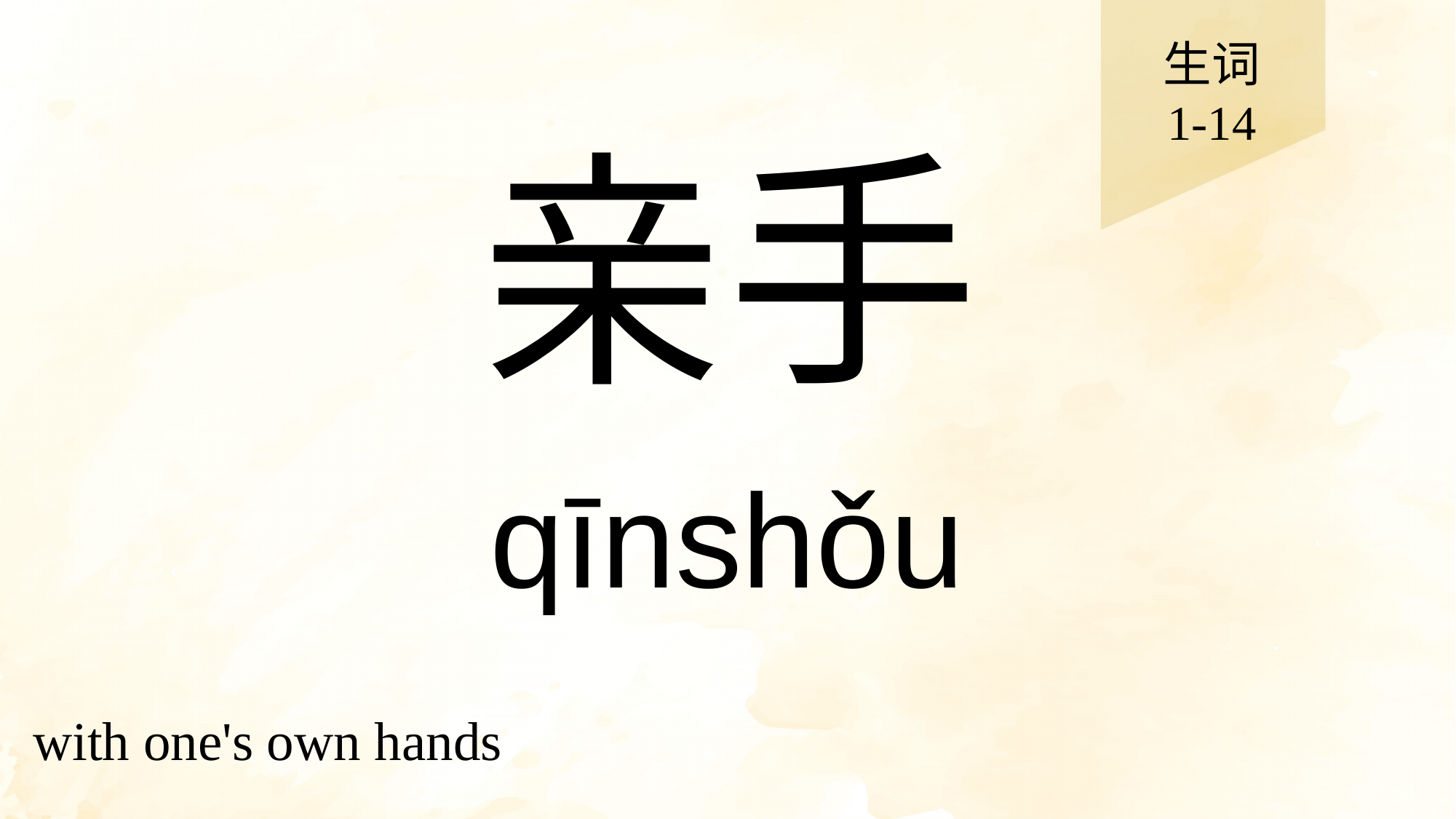

生词
1-14
# 亲手
qīnshǒu
with one's own hands